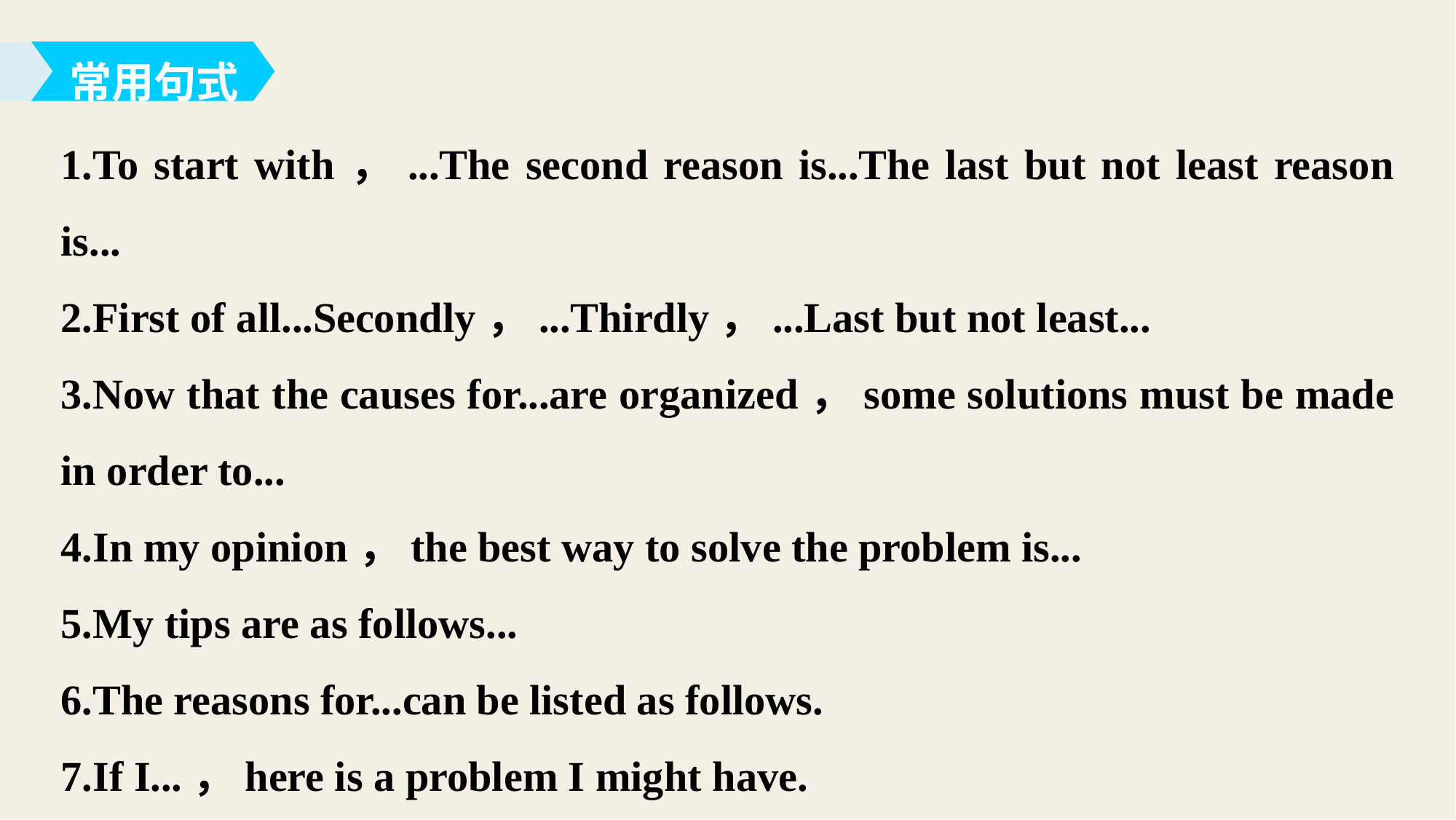

常用句式

1.To start with，...The second reason is...The last but not least reason is...
2.First of all...Secondly，...Thirdly，...Last but not least...
3.Now that the causes for...are organized，some solutions must be made in order to...
4.In my opinion，the best way to solve the problem is...
5.My tips are as follows...
6.The reasons for...can be listed as follows.
7.If I...，here is a problem I might have.
8.Perhaps I would use...